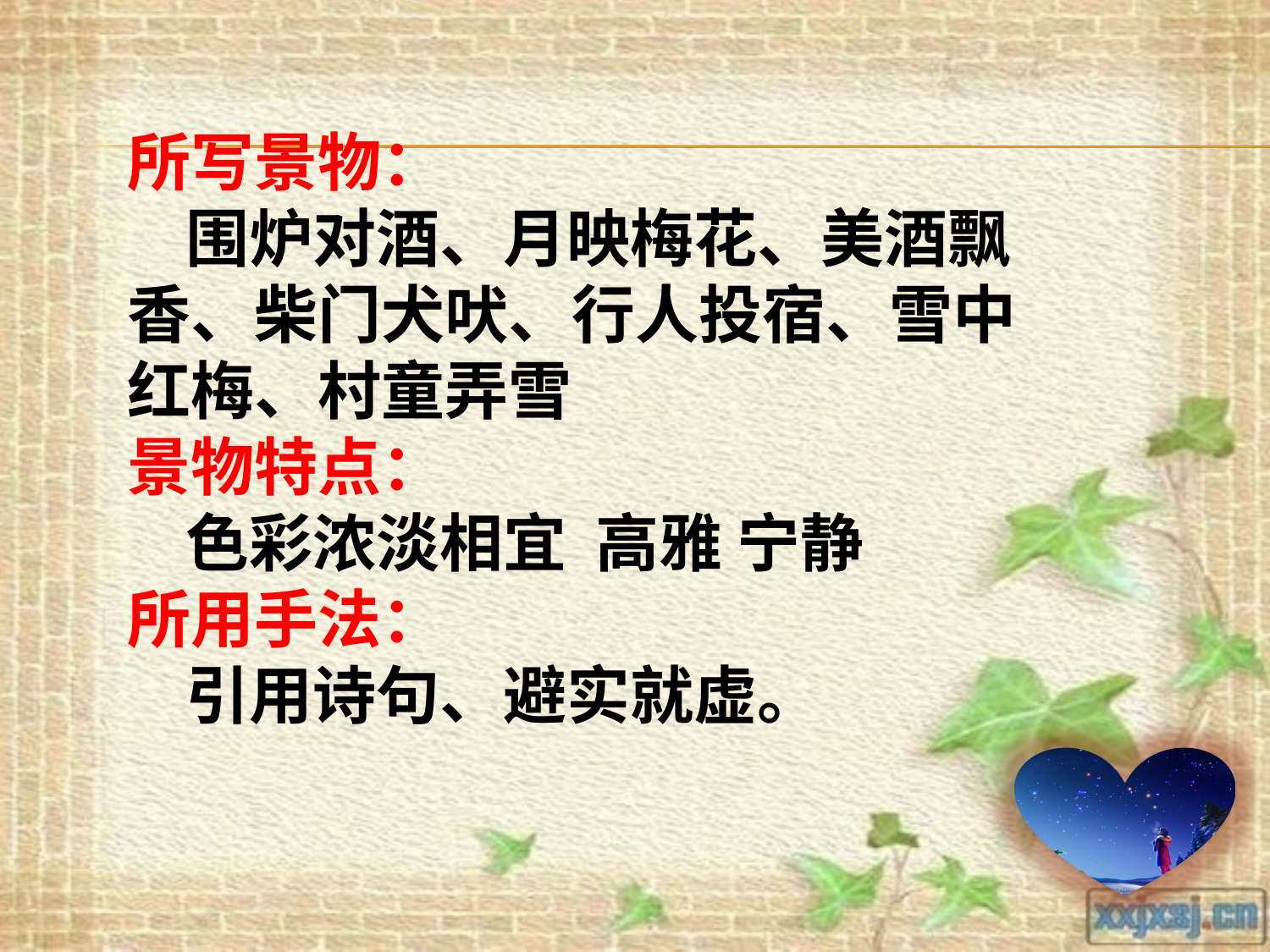

所写景物：
   围炉对酒、月映梅花、美酒飘香、柴门犬吠、行人投宿、雪中红梅、村童弄雪
景物特点：
   色彩浓淡相宜  高雅 宁静
所用手法：
   引用诗句、避实就虚。